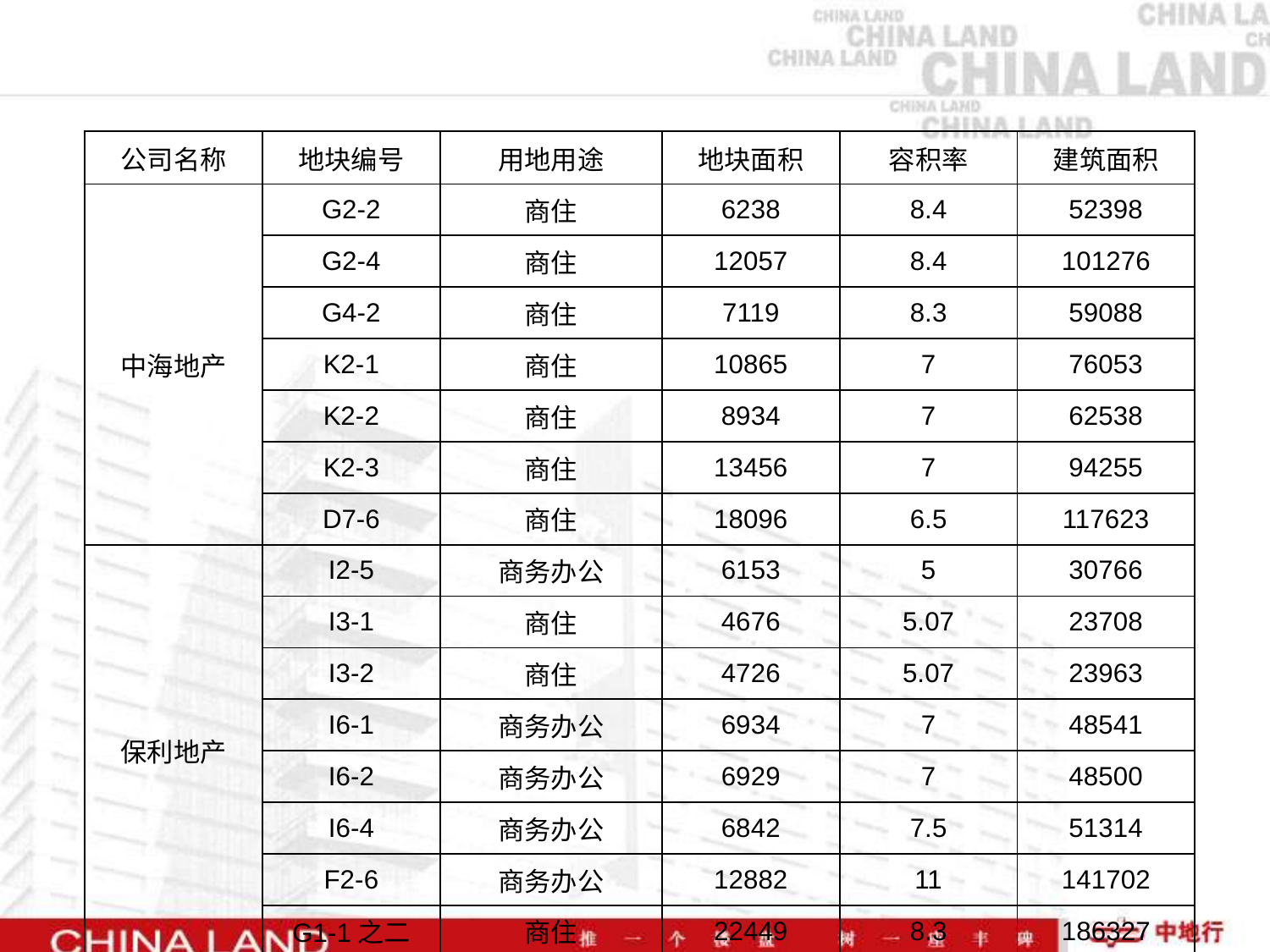

| 公司名称 | 地块编号 | 用地用途 | 地块面积 | 容积率 | 建筑面积 |
| --- | --- | --- | --- | --- | --- |
| 中海地产 | G2-2 | 商住 | 6238 | 8.4 | 52398 |
|  | G2-4 | 商住 | 12057 | 8.4 | 101276 |
|  | G4-2 | 商住 | 7119 | 8.3 | 59088 |
|  | K2-1 | 商住 | 10865 | 7 | 76053 |
|  | K2-2 | 商住 | 8934 | 7 | 62538 |
|  | K2-3 | 商住 | 13456 | 7 | 94255 |
|  | D7-6 | 商住 | 18096 | 6.5 | 117623 |
| 保利地产 | I2-5 | 商务办公 | 6153 | 5 | 30766 |
|  | I3-1 | 商住 | 4676 | 5.07 | 23708 |
|  | I3-2 | 商住 | 4726 | 5.07 | 23963 |
|  | I6-1 | 商务办公 | 6934 | 7 | 48541 |
|  | I6-2 | 商务办公 | 6929 | 7 | 48500 |
|  | I6-4 | 商务办公 | 6842 | 7.5 | 51314 |
|  | F2-6 | 商务办公 | 12882 | 11 | 141702 |
|  | G1-1之二 | 商住 | 22449 | 8.3 | 186327 |
| 珠江实业 | L3-1 | 商住 | 13353 | 4 | 53411 |
|  | L3-3 | 商住 | 8773 | 4 | 35092 |